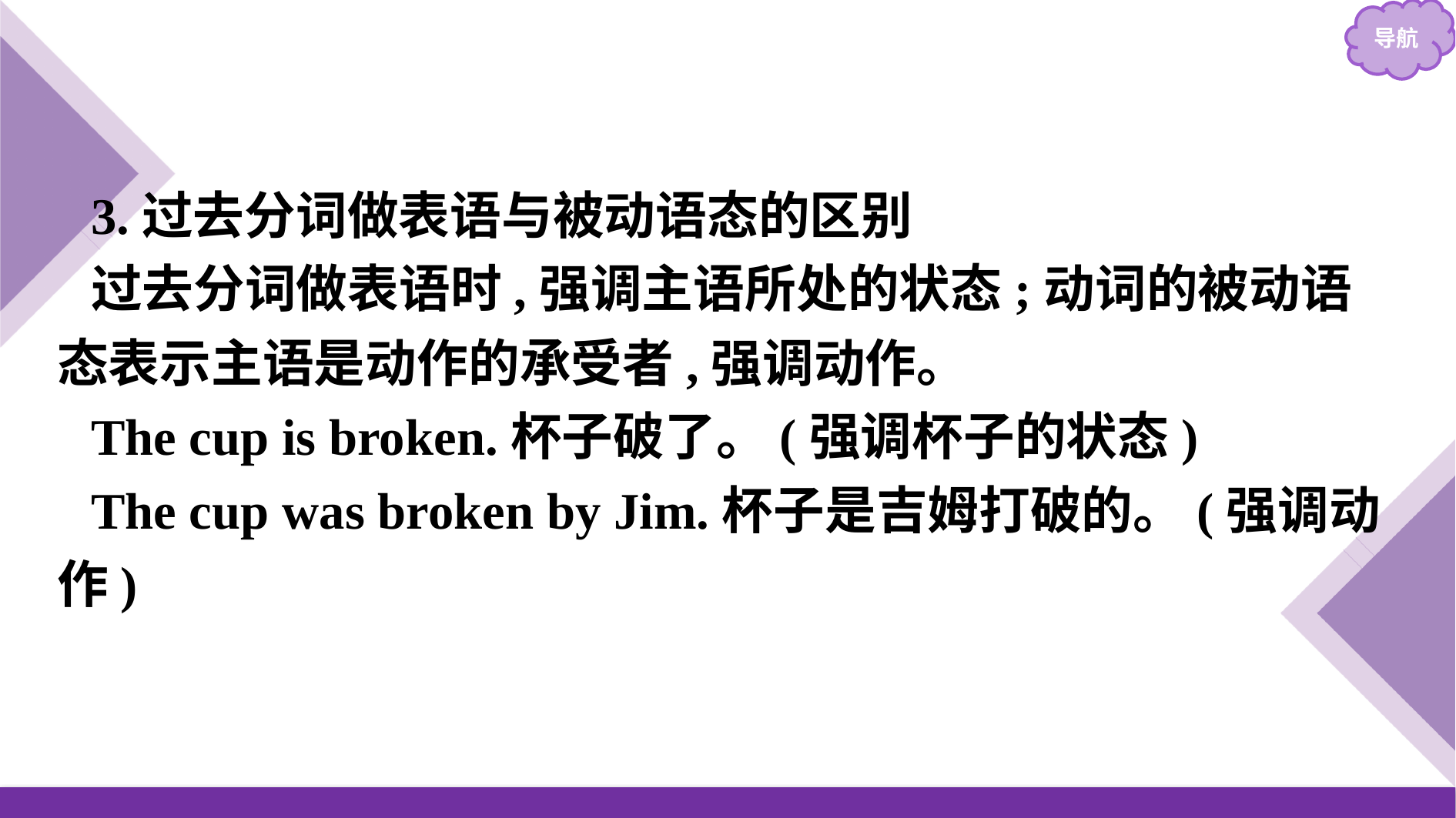

3.过去分词做表语与被动语态的区别
过去分词做表语时,强调主语所处的状态;动词的被动语态表示主语是动作的承受者,强调动作。
The cup is broken.杯子破了。(强调杯子的状态)
The cup was broken by Jim.杯子是吉姆打破的。(强调动作)